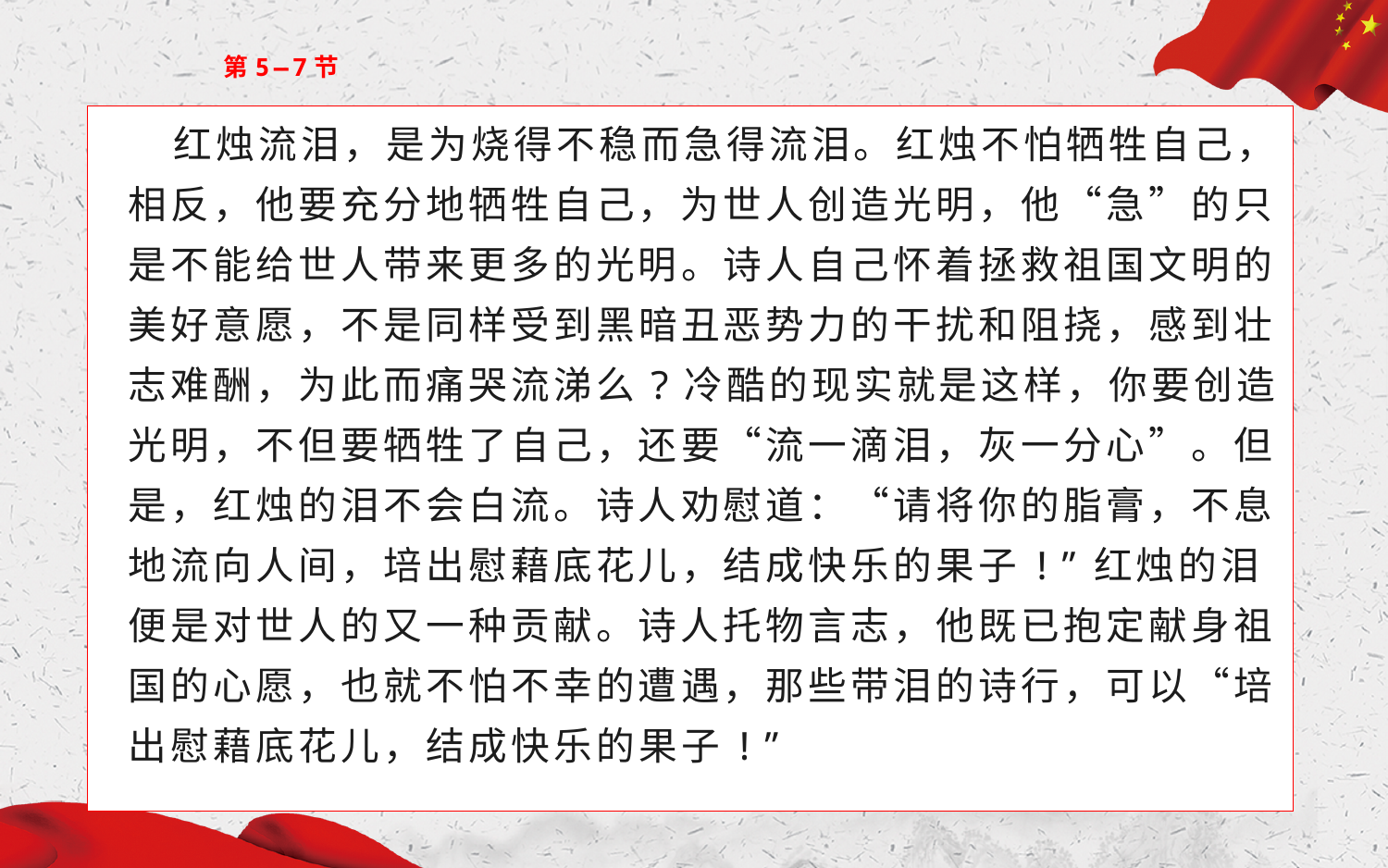

# 第5—7节
     红烛流泪，是为烧得不稳而急得流泪。红烛不怕牺牲自己，相反，他要充分地牺牲自己，为世人创造光明，他“急”的只是不能给世人带来更多的光明。诗人自己怀着拯救祖国文明的美好意愿，不是同样受到黑暗丑恶势力的干扰和阻挠，感到壮志难酬，为此而痛哭流涕么?冷酷的现实就是这样，你要创造光明，不但要牺牲了自己，还要“流一滴泪，灰一分心”。但是，红烛的泪不会白流。诗人劝慰道：“请将你的脂膏，不息地流向人间，培出慰藉底花儿，结成快乐的果子!”红烛的泪便是对世人的又一种贡献。诗人托物言志，他既已抱定献身祖国的心愿，也就不怕不幸的遭遇，那些带泪的诗行，可以“培出慰藉底花儿，结成快乐的果子!”